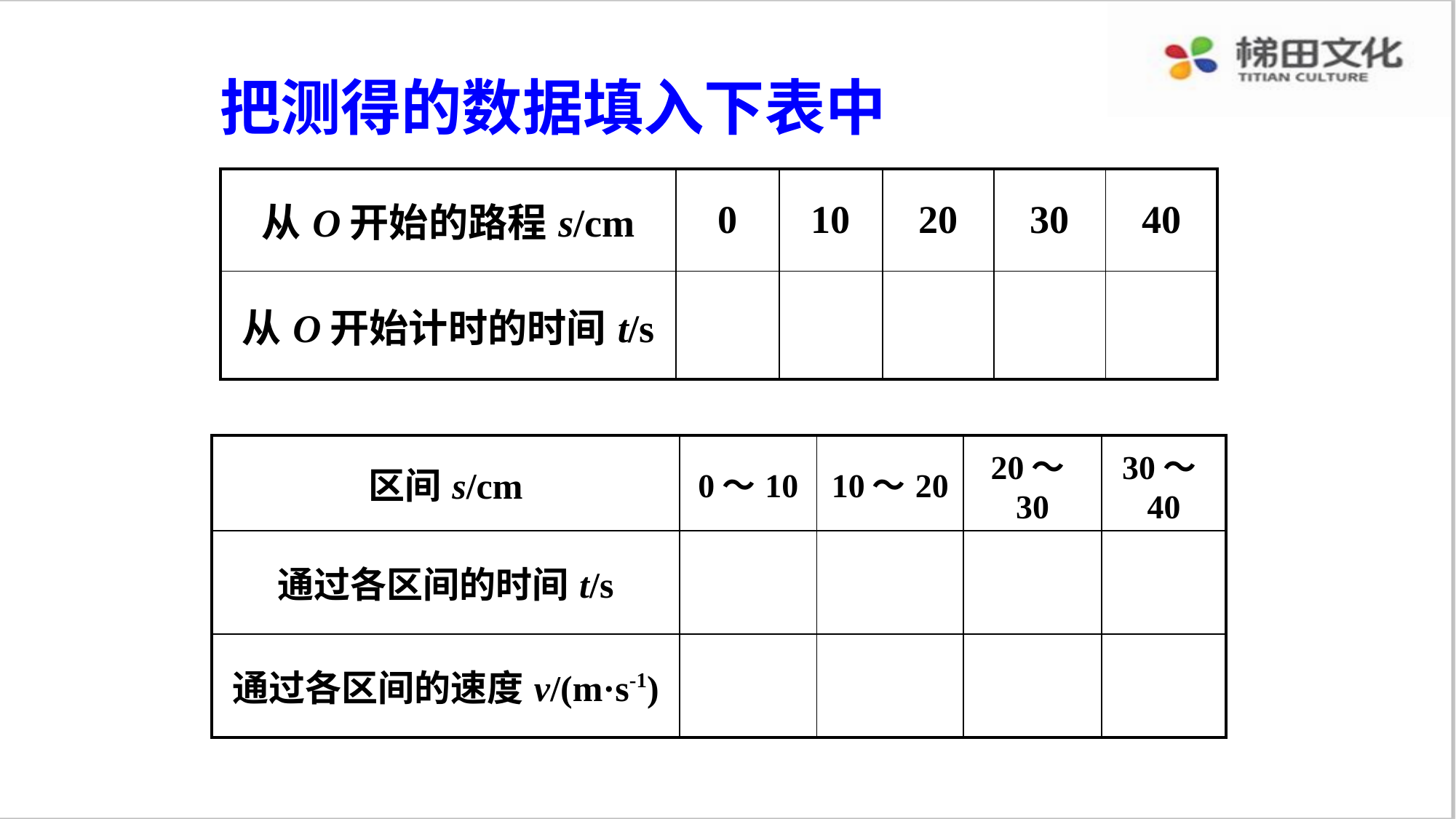

把测得的数据填入下表中
| 从O开始的路程s/cm | 0 | 10 | 20 | 30 | 40 |
| --- | --- | --- | --- | --- | --- |
| 从O开始计时的时间t/s |  |  |  |  |  |
| 区间s/cm | 0～10 | 10～20 | 20～30 | 30～40 |
| --- | --- | --- | --- | --- |
| 通过各区间的时间t/s |  |  |  |  |
| 通过各区间的速度v/(m·s-1) |  |  |  |  |
4